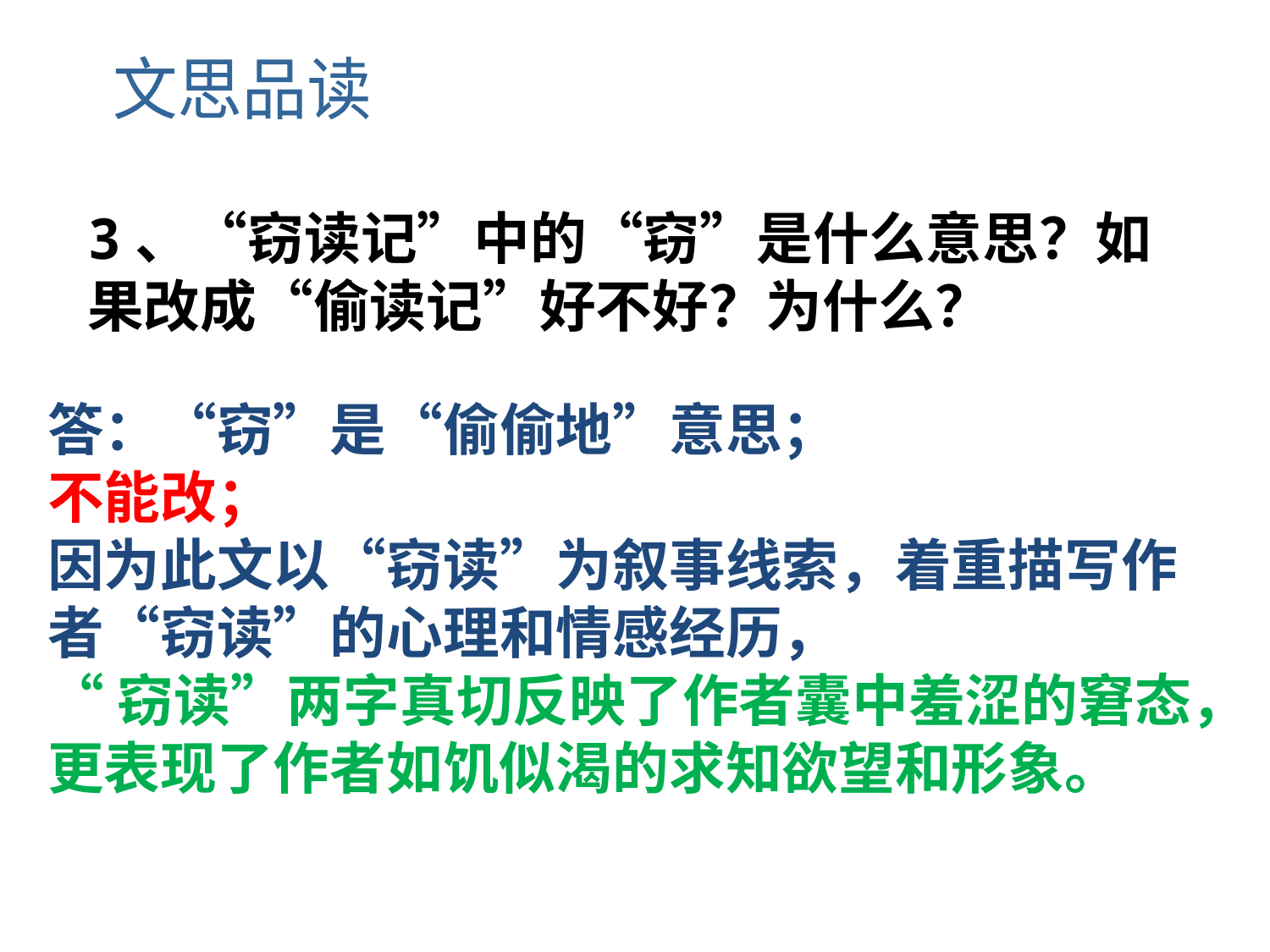

文思品读
3、“窃读记”中的“窃”是什么意思？如果改成“偷读记”好不好？为什么？
答：“窃”是“偷偷地”意思；
不能改；
因为此文以“窃读”为叙事线索，着重描写作者“窃读”的心理和情感经历，
“窃读”两字真切反映了作者囊中羞涩的窘态，更表现了作者如饥似渴的求知欲望和形象。